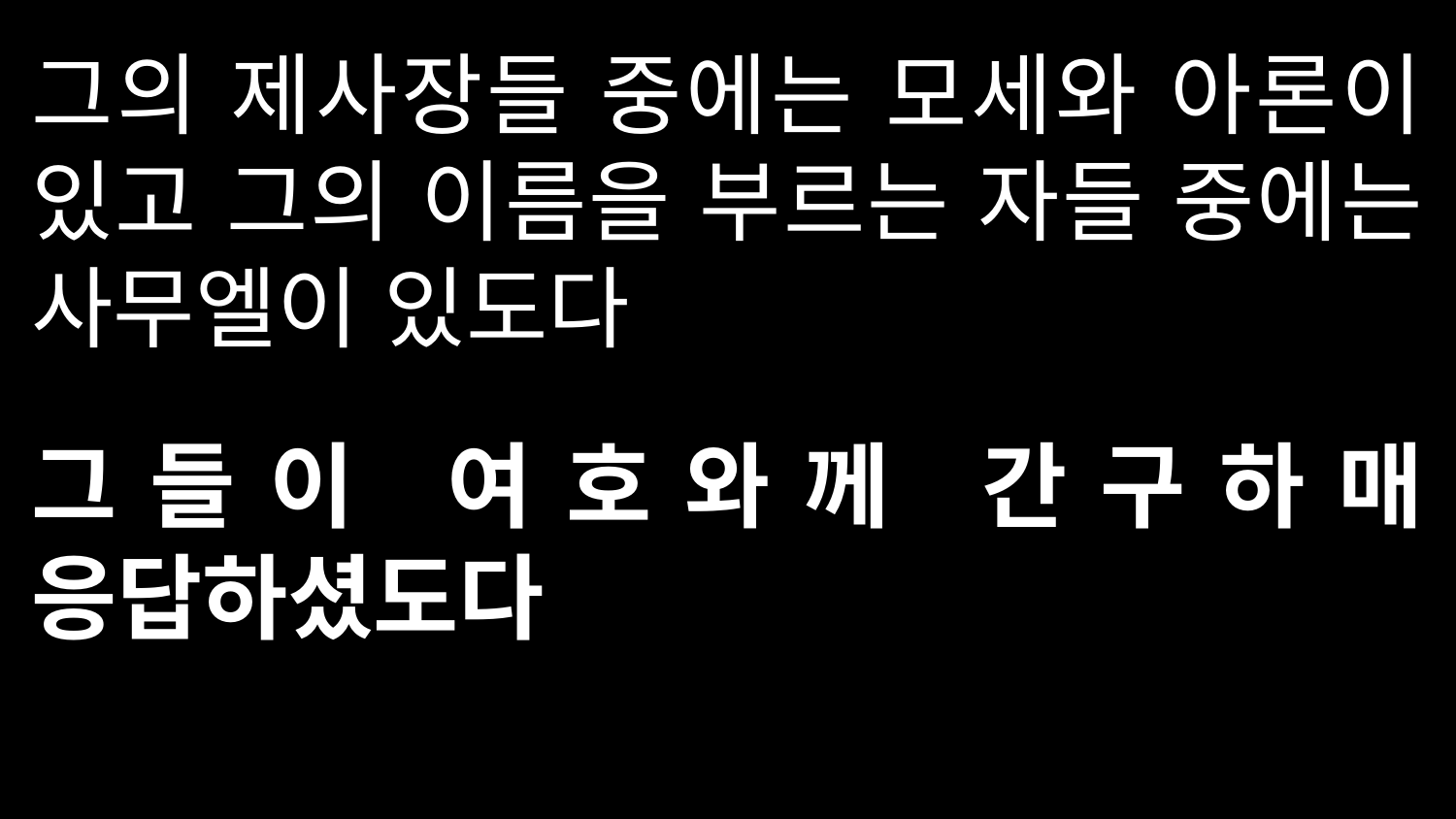

그의 제사장들 중에는 모세와 아론이 있고 그의 이름을 부르는 자들 중에는 사무엘이 있도다
그들이 여호와께 간구하매 응답하셨도다